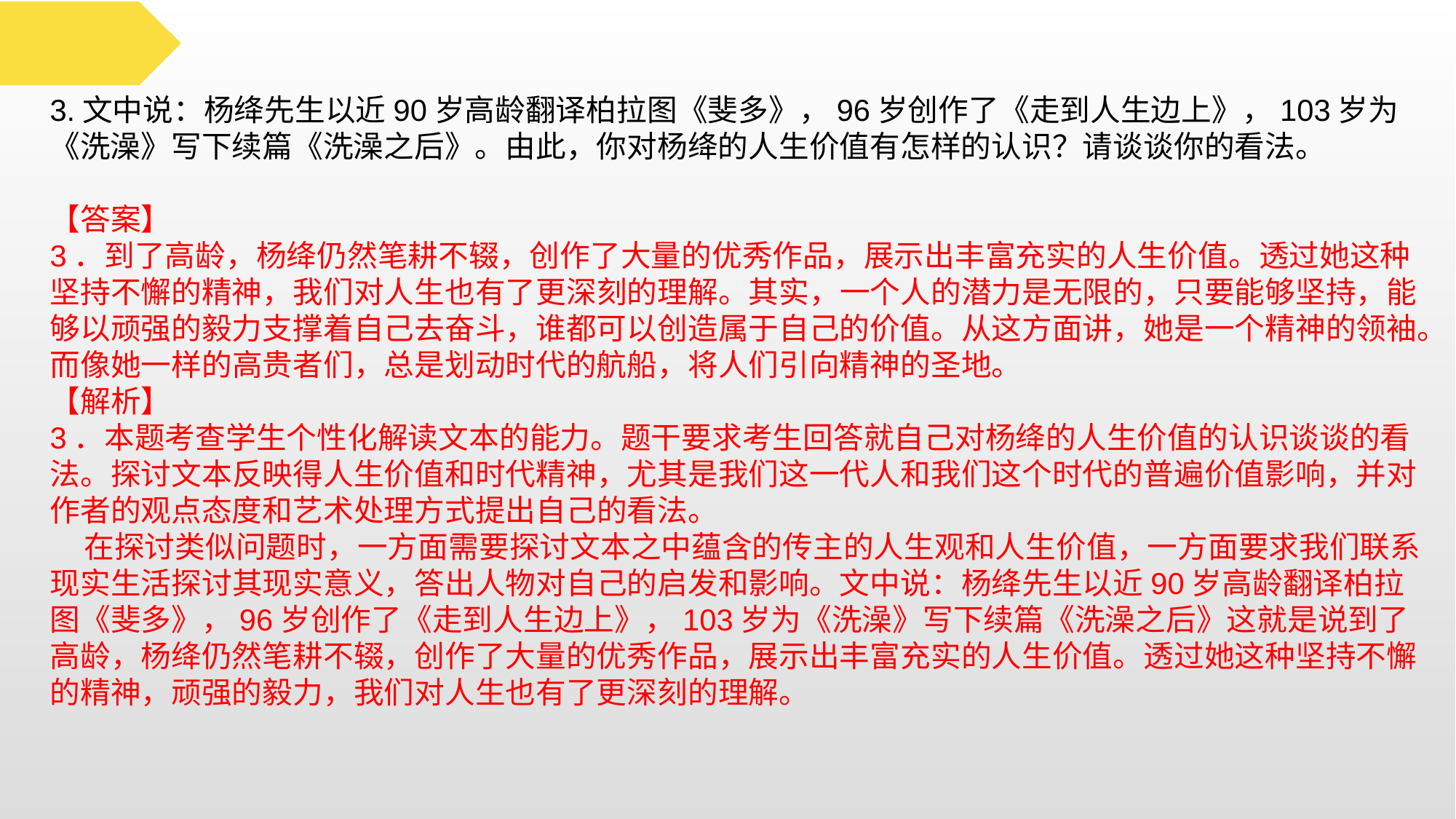

3.文中说：杨绛先生以近90岁高龄翻译柏拉图《斐多》，96岁创作了《走到人生边上》，103岁为《洗澡》写下续篇《洗澡之后》。由此，你对杨绛的人生价值有怎样的认识？请谈谈你的看法。

【答案】
3．到了高龄，杨绛仍然笔耕不辍，创作了大量的优秀作品，展示出丰富充实的人生价值。透过她这种坚持不懈的精神，我们对人生也有了更深刻的理解。其实，一个人的潜力是无限的，只要能够坚持，能够以顽强的毅力支撑着自己去奋斗，谁都可以创造属于自己的价值。从这方面讲，她是一个精神的领袖。而像她一样的高贵者们，总是划动时代的航船，将人们引向精神的圣地。
【解析】
3．本题考查学生个性化解读文本的能力。题干要求考生回答就自己对杨绛的人生价值的认识谈谈的看法。探讨文本反映得人生价值和时代精神，尤其是我们这一代人和我们这个时代的普遍价值影响，并对作者的观点态度和艺术处理方式提出自己的看法。
    在探讨类似问题时，一方面需要探讨文本之中蕴含的传主的人生观和人生价值，一方面要求我们联系现实生活探讨其现实意义，答出人物对自己的启发和影响。文中说：杨绛先生以近90岁高龄翻译柏拉图《斐多》，96岁创作了《走到人生边上》，103岁为《洗澡》写下续篇《洗澡之后》这就是说到了高龄，杨绛仍然笔耕不辍，创作了大量的优秀作品，展示出丰富充实的人生价值。透过她这种坚持不懈的精神，顽强的毅力，我们对人生也有了更深刻的理解。